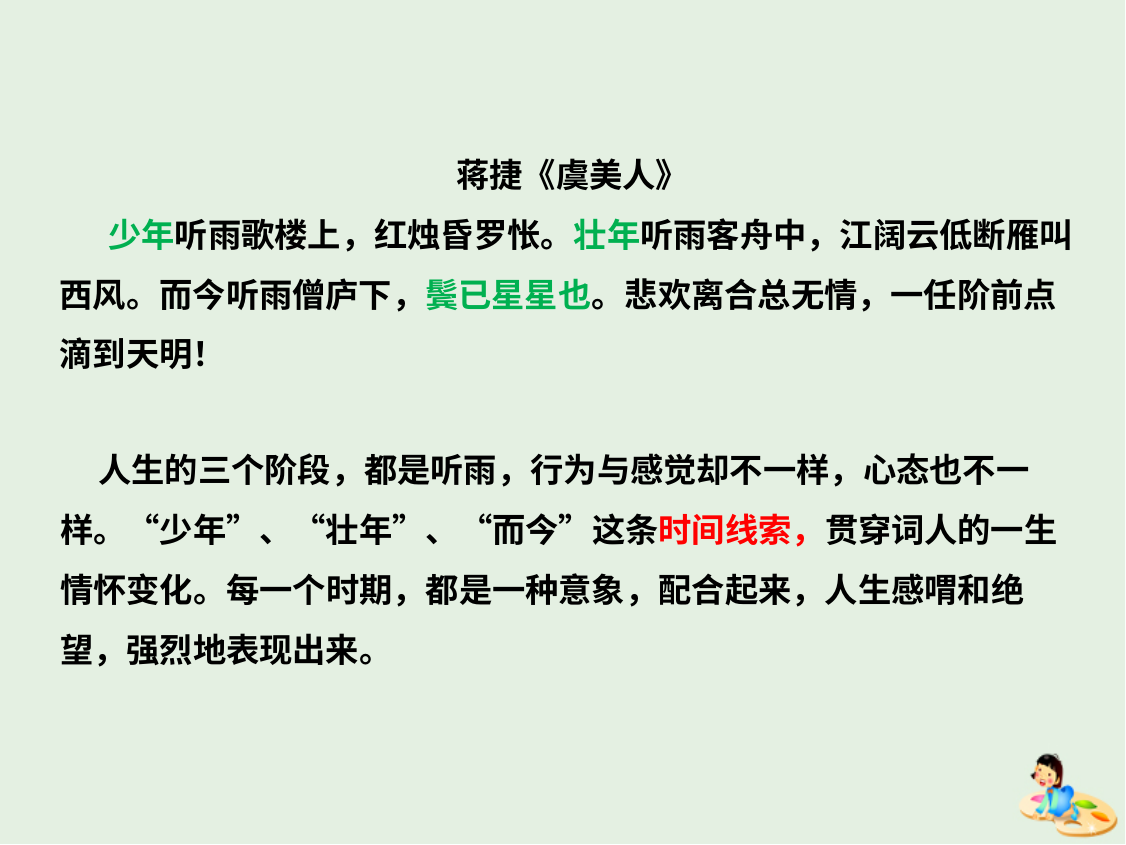

蒋捷《虞美人》
 　少年听雨歌楼上，红烛昏罗怅。壮年听雨客舟中，江阔云低断雁叫西风。而今听雨僧庐下，鬓已星星也。悲欢离合总无情，一任阶前点滴到天明！
    人生的三个阶段，都是听雨，行为与感觉却不一样，心态也不一样。“少年”、“壮年”、“而今”这条时间线索，贯穿词人的一生情怀变化。每一个时期，都是一种意象，配合起来，人生感喟和绝望，强烈地表现出来。